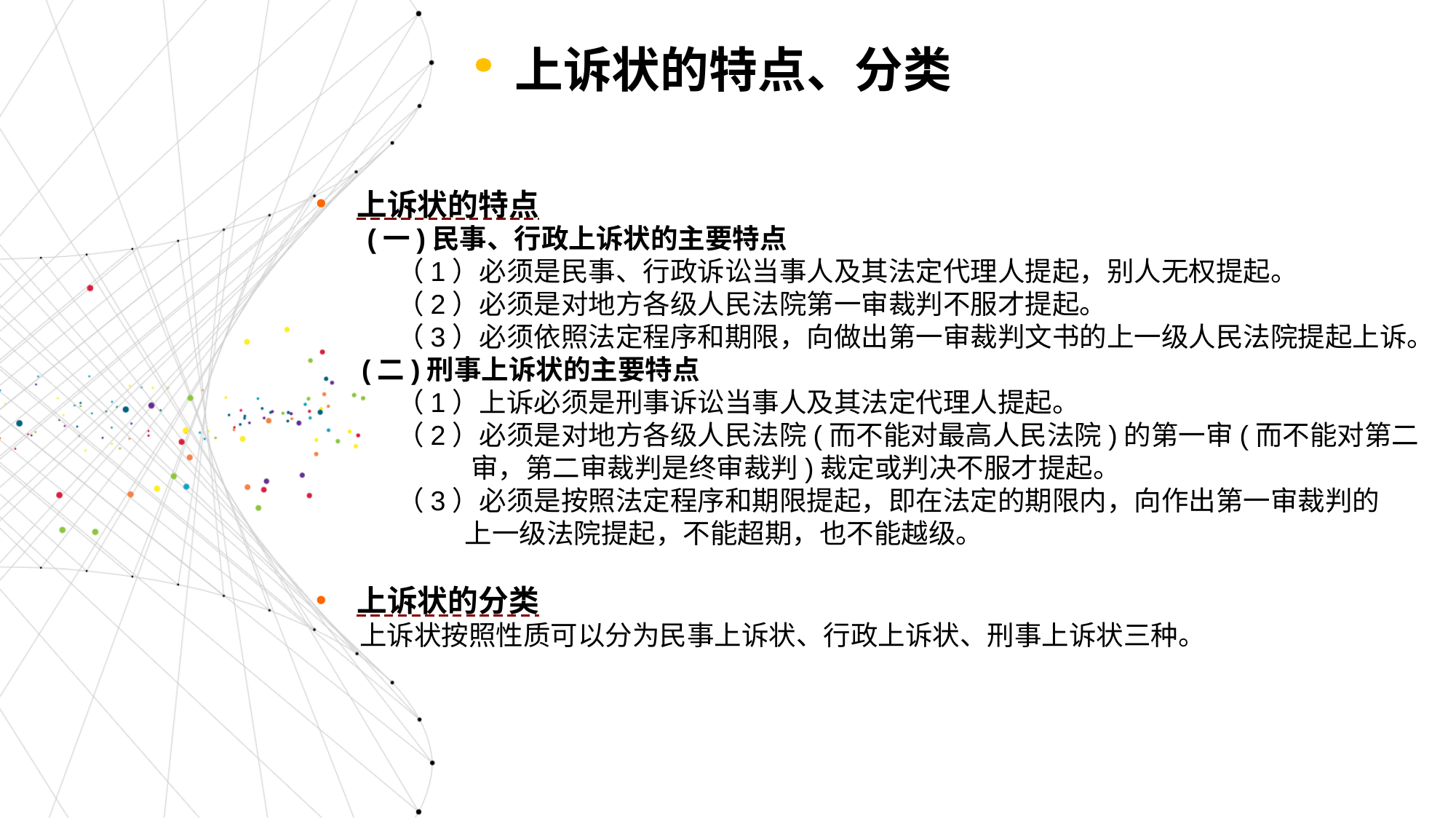

上诉状的特点、分类

上诉状的特点
        (一)民事、行政上诉状的主要特点
            （1）必须是民事、行政诉讼当事人及其法定代理人提起，别人无权提起。
            （2）必须是对地方各级人民法院第一审裁判不服才提起。
            （3）必须依照法定程序和期限，向做出第一审裁判文书的上一级人民法院提起上诉。
      (二)刑事上诉状的主要特点
            （1）上诉必须是刑事诉讼当事人及其法定代理人提起。
            （2）必须是对地方各级人民法院(而不能对最高人民法院)的第一审(而不能对第二
                        审，第二审裁判是终审裁判)裁定或判决不服才提起。
            （3）必须是按照法定程序和期限提起，即在法定的期限内，向作出第一审裁判的
                       上一级法院提起，不能超期，也不能越级。
上诉状的分类
      上诉状按照性质可以分为民事上诉状、行政上诉状、刑事上诉状三种。